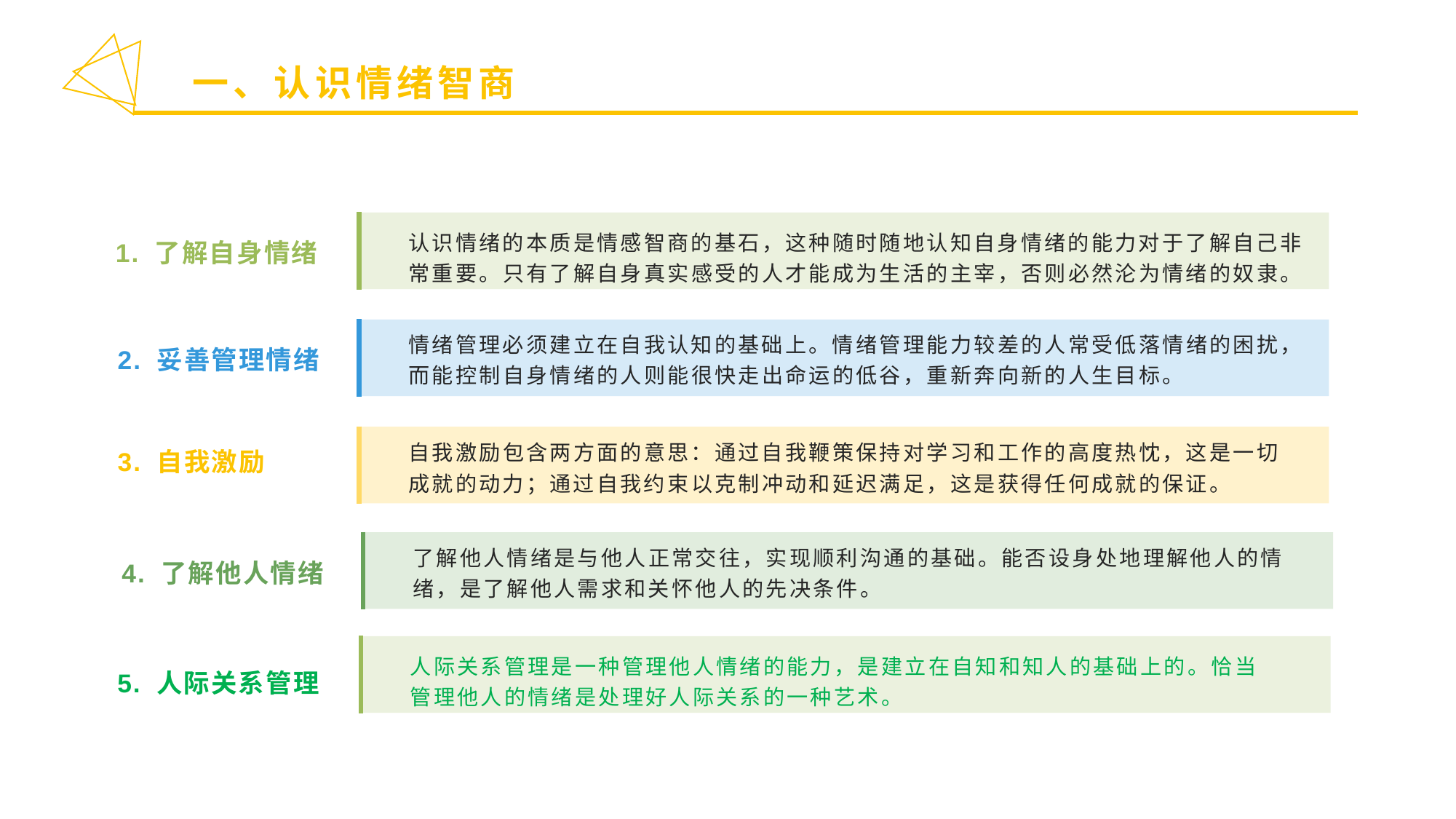

一、认识情绪智商

认识情绪的本质是情感智商的基石，这种随时随地认知自身情绪的能力对于了解自己非常重要。只有了解自身真实感受的人才能成为生活的主宰，否则必然沦为情绪的奴隶。
1. 了解自身情绪

情绪管理必须建立在自我认知的基础上。情绪管理能力较差的人常受低落情绪的困扰，而能控制自身情绪的人则能很快走出命运的低谷，重新奔向新的人生目标。

2. 妥善管理情绪
自我激励包含两方面的意思：通过自我鞭策保持对学习和工作的高度热忱，这是一切成就的动力；通过自我约束以克制冲动和延迟满足，这是获得任何成就的保证。
3. 自我激励

了解他人情绪是与他人正常交往，实现顺利沟通的基础。能否设身处地理解他人的情绪，是了解他人需求和关怀他人的先决条件。

4. 了解他人情绪

人际关系管理是一种管理他人情绪的能力，是建立在自知和知人的基础上的。恰当
管理他人的情绪是处理好人际关系的一种艺术。

5. 人际关系管理